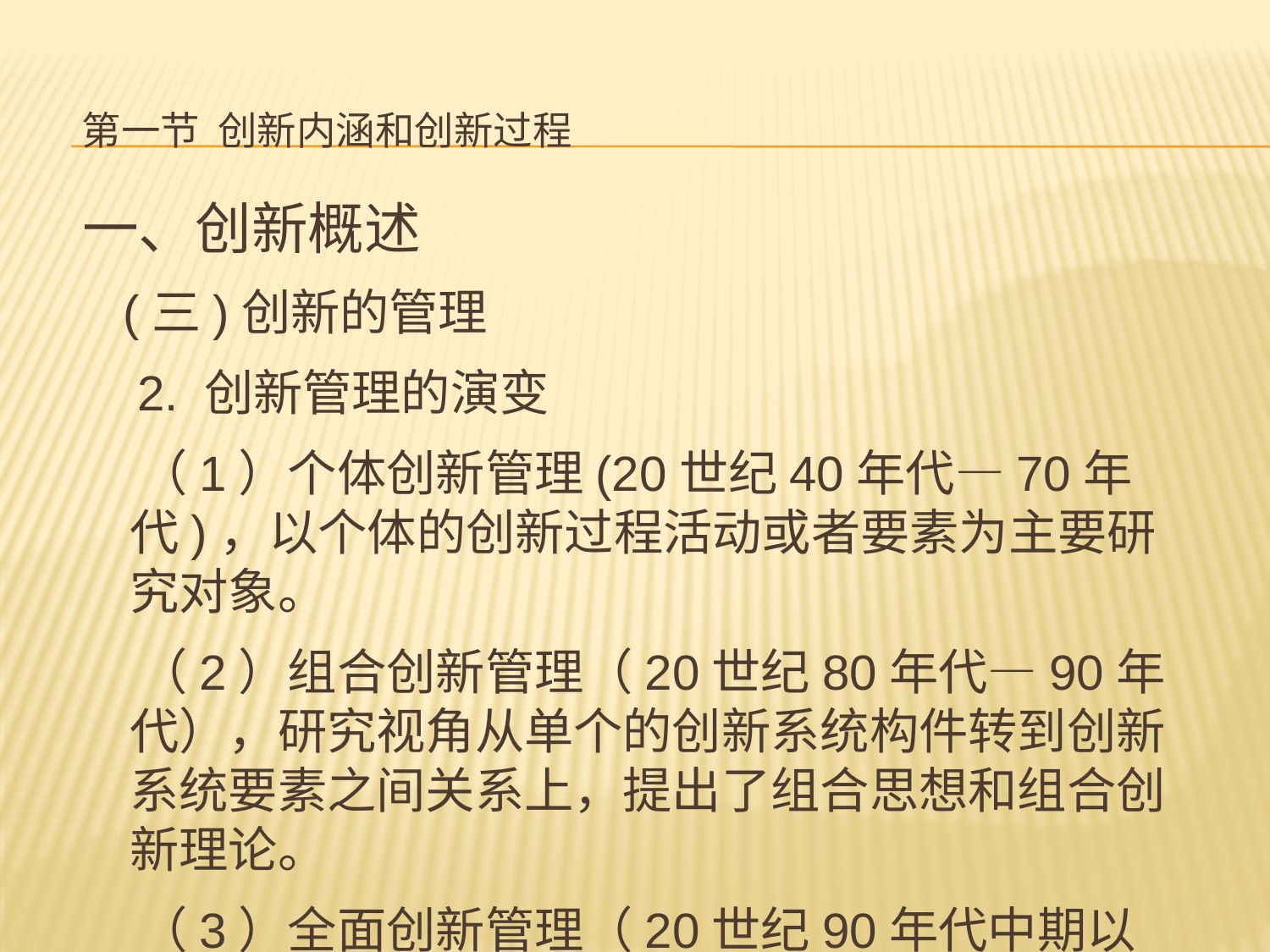

# 第一节  创新内涵和创新过程
一、创新概述
   (三)创新的管理
    2. 创新管理的演变
    （1）个体创新管理(20世纪40年代—70年代)，以个体的创新过程活动或者要素为主要研究对象。
    （2）组合创新管理（20世纪80年代—90年代），研究视角从单个的创新系统构件转到创新系统要素之间关系上，提出了组合思想和组合创新理论。
    （3）全面创新管理（20世纪90年代中期以来），出现了集成创新观和系统创新观的创新理论。